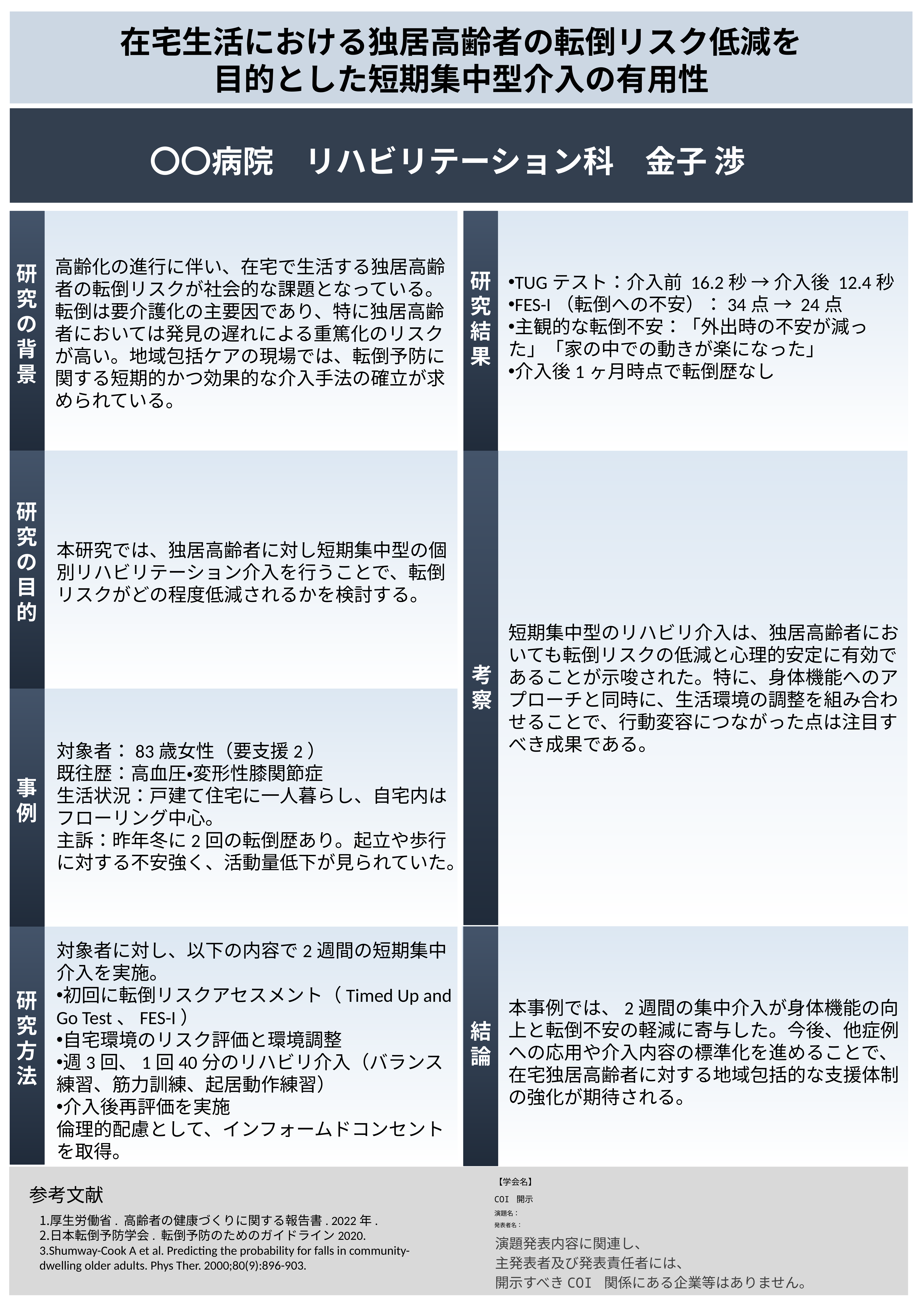

在宅生活における独居高齢者の転倒リスク低減を
目的とした短期集中型介入の有用性

〇〇病院　リハビリテーション科　金子 渉

高齢化の進行に伴い、在宅で生活する独居高齢者の転倒リスクが社会的な課題となっている。転倒は要介護化の主要因であり、特に独居高齢者においては発見の遅れによる重篤化のリスクが高い。地域包括ケアの現場では、転倒予防に関する短期的かつ効果的な介入手法の確立が求められている。
TUGテスト：介入前 16.2秒 → 介入後 12.4秒
FES-I（転倒への不安）：34点 → 24点
主観的な転倒不安：「外出時の不安が減った」「家の中での動きが楽になった」
介入後1ヶ月時点で転倒歴なし
研究結果
研究の背景

本研究では、独居高齢者に対し短期集中型の個別リハビリテーション介入を行うことで、転倒リスクがどの程度低減されるかを検討する。
研究の目的
短期集中型のリハビリ介入は、独居高齢者においても転倒リスクの低減と心理的安定に有効であることが示唆された。特に、身体機能へのアプローチと同時に、生活環境の調整を組み合わせることで、行動変容につながった点は注目すべき成果である。
考察

対象者：83歳女性（要支援2）
既往歴：高血圧・変形性膝関節症
生活状況：戸建て住宅に一人暮らし、自宅内はフローリング中心。
主訴：昨年冬に2回の転倒歴あり。起立や歩行に対する不安強く、活動量低下が見られていた。
事例

対象者に対し、以下の内容で2週間の短期集中介入を実施。
初回に転倒リスクアセスメント（Timed Up and Go Test、FES-I）
自宅環境のリスク評価と環境調整
週3回、1回40分のリハビリ介入（バランス練習、筋力訓練、起居動作練習）
介入後再評価を実施
倫理的配慮として、インフォームドコンセントを取得。
本事例では、2週間の集中介入が身体機能の向上と転倒不安の軽減に寄与した。今後、他症例への応用や介入内容の標準化を進めることで、在宅独居高齢者に対する地域包括的な支援体制の強化が期待される。
研究方法
結論

【学会名】
COI 開示
演題名：
発表者名：
参考文献
厚生労働省. 高齢者の健康づくりに関する報告書. 2022年.
日本転倒予防学会. 転倒予防のためのガイドライン2020.
Shumway-Cook A et al. Predicting the probability for falls in community-dwelling older adults. Phys Ther. 2000;80(9):896-903.
演題発表内容に関連し、
主発表者及び発表責任者には、
開示すべきCOI 関係にある企業等はありません。